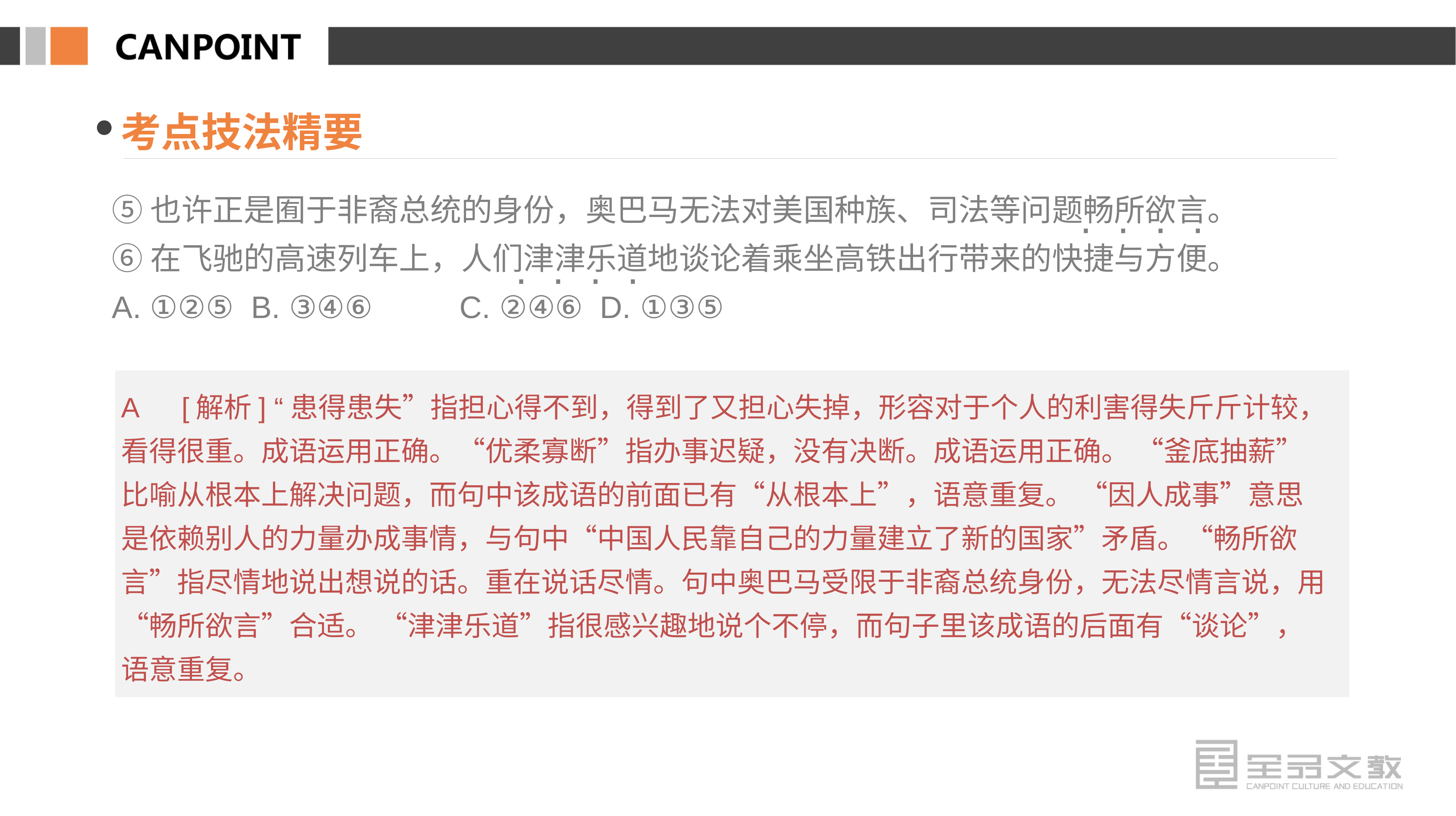

考点技法精要

⑤也许正是囿于非裔总统的身份，奥巴马无法对美国种族、司法等问题畅所欲言。
⑥在飞驰的高速列车上，人们津津乐道地谈论着乘坐高铁出行带来的快捷与方便。
A. ①②⑤  B. ③④⑥          C. ②④⑥  D. ①③⑤
·  ·  ·  ·
·  ·  ·  ·

A　[解析] “患得患失”指担心得不到，得到了又担心失掉，形容对于个人的利害得失斤斤计较，看得很重。成语运用正确。“优柔寡断”指办事迟疑，没有决断。成语运用正确。 “釜底抽薪”比喻从根本上解决问题，而句中该成语的前面已有“从根本上”，语意重复。 “因人成事”意思是依赖别人的力量办成事情，与句中“中国人民靠自己的力量建立了新的国家”矛盾。“畅所欲言”指尽情地说出想说的话。重在说话尽情。句中奥巴马受限于非裔总统身份，无法尽情言说，用“畅所欲言”合适。 “津津乐道”指很感兴趣地说个不停，而句子里该成语的后面有“谈论”，语意重复。